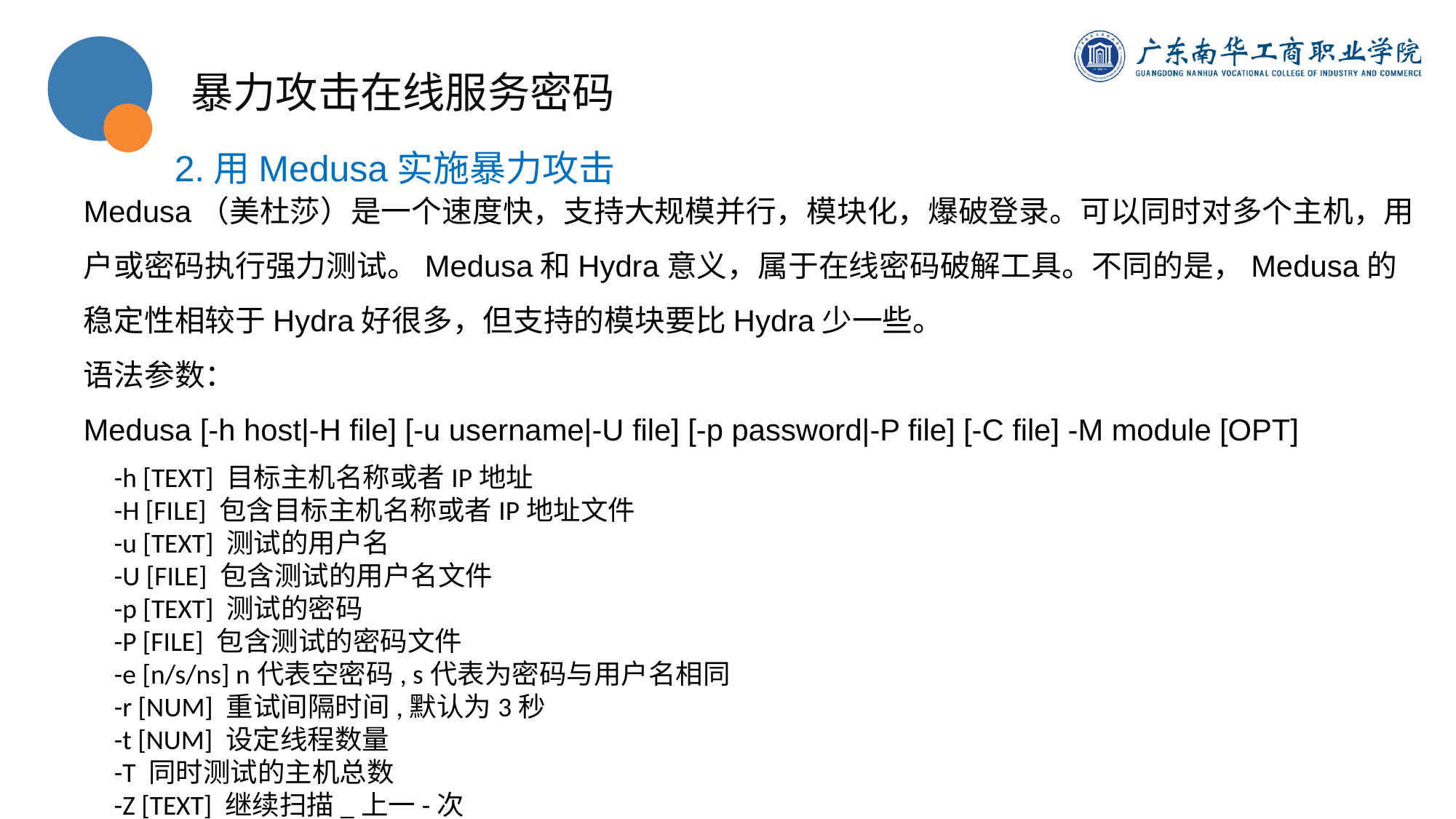

暴力攻击在线服务密码

2.用Medusa实施暴力攻击
Medusa（美杜莎）是一个速度快，支持大规模并行，模块化，爆破登录。可以同时对多个主机，用户或密码执行强力测试。Medusa和Hydra意义，属于在线密码破解工具。不同的是，Medusa的稳定性相较于Hydra好很多，但支持的模块要比Hydra少一些。
语法参数：
Medusa [-h host|-H file] [-u username|-U file] [-p password|-P file] [-C file] -M module [OPT]
-h [TEXT] 目标主机名称或者IP地址
-H [FILE] 包含目标主机名称或者IP地址文件
-u [TEXT] 测试的用户名
-U [FILE] 包含测试的用户名文件
-p [TEXT] 测试的密码
-P [FILE] 包含测试的密码文件
-e [n/s/ns] n代表空密码, s代表为密码与用户名相同
-r [NUM] 重试间隔时间,默认为3秒
-t [NUM] 设定线程数量
-T 同时测试的主机总数
-Z [TEXT] 继续扫描_上一-次